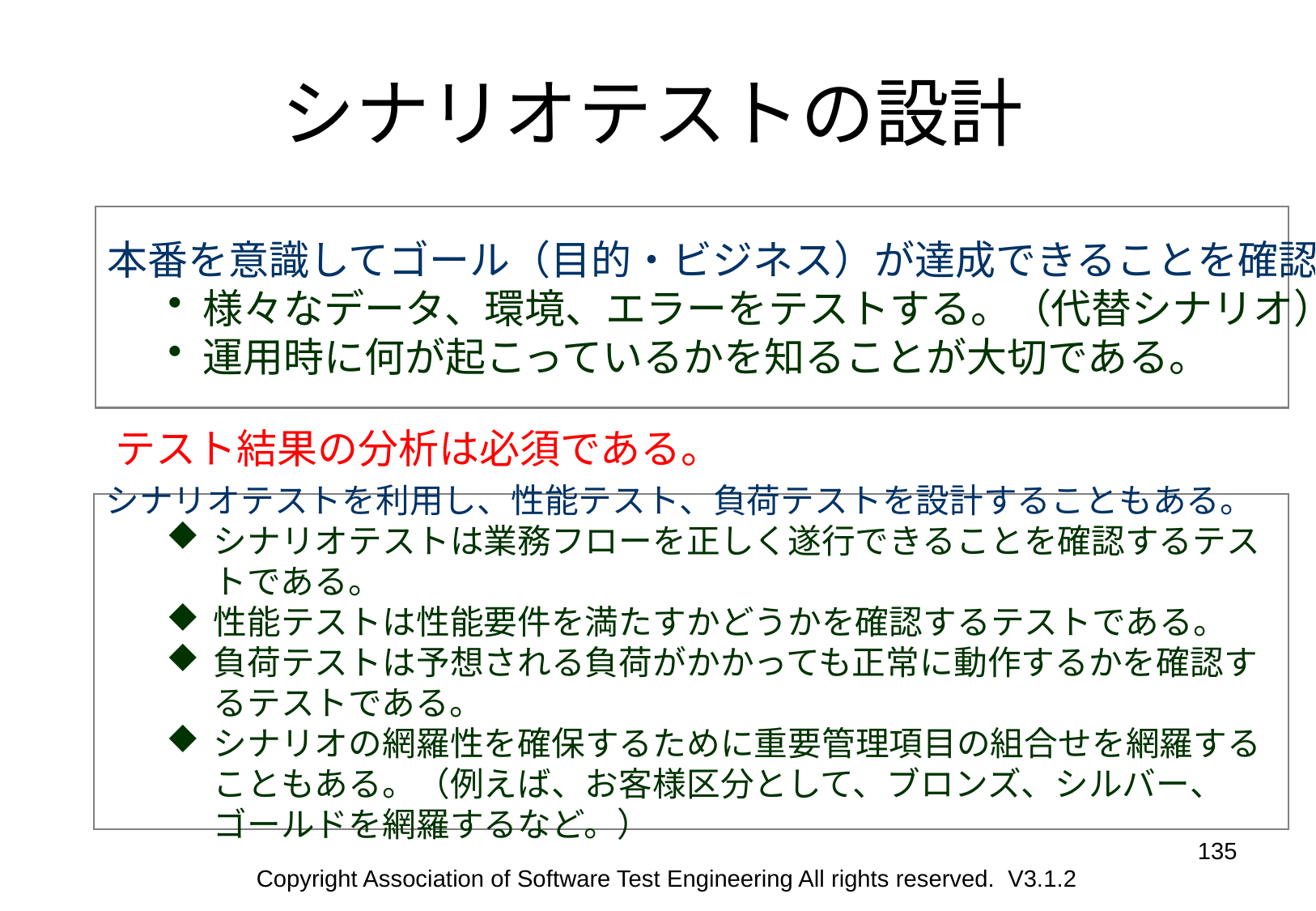

# シナリオテストの設計
本番を意識してゴール（目的・ビジネス）が達成できることを確認する。
様々なデータ、環境、エラーをテストする。（代替シナリオ）
運用時に何が起こっているかを知ることが大切である。
テスト結果の分析は必須である。
シナリオテストを利用し、性能テスト、負荷テストを設計することもある。
シナリオテストは業務フローを正しく遂行できることを確認するテストである。
性能テストは性能要件を満たすかどうかを確認するテストである。
負荷テストは予想される負荷がかかっても正常に動作するかを確認するテストである。
シナリオの網羅性を確保するために重要管理項目の組合せを網羅することもある。（例えば、お客様区分として、ブロンズ、シルバー、ゴールドを網羅するなど。）
135
Copyright Association of Software Test Engineering All rights reserved.  V3.1.2